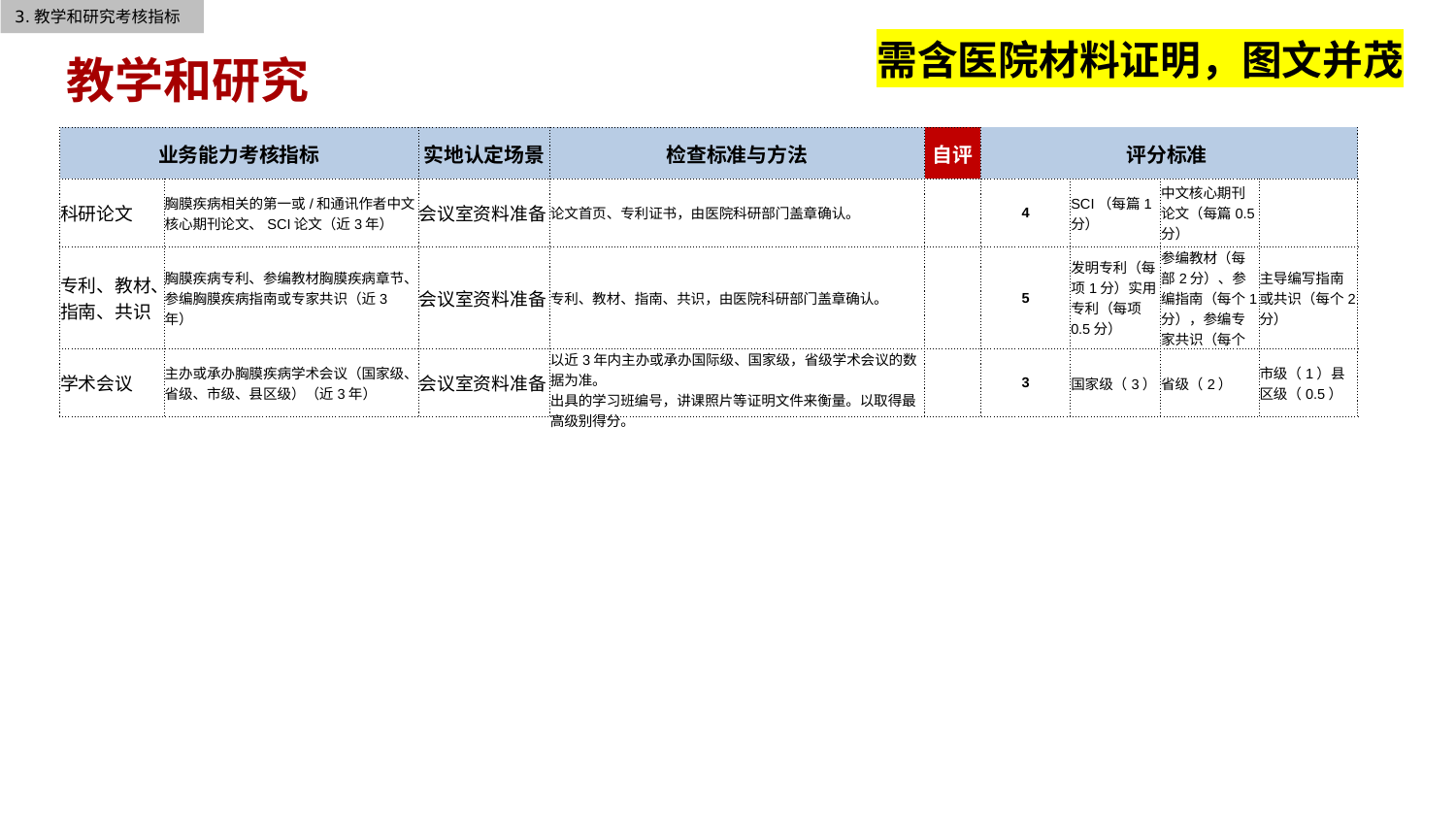

3.教学和研究考核指标
需含医院材料证明，图文并茂
教学和研究
| 业务能力考核指标 |  | 实地认定场景 | 检查标准与方法 | 自评 | 评分标准 |  |  |  |
| --- | --- | --- | --- | --- | --- | --- | --- | --- |
| 科研论文 | 胸膜疾病相关的第一或/和通讯作者中文核心期刊论文、SCI论文（近3年） | 会议室资料准备 | 论文首页、专利证书，由医院科研部门盖章确认。 |  | 4 | SCI（每篇1分） | 中文核心期刊论文（每篇0.5分） |  |
| 专利、教材、指南、共识 | 胸膜疾病专利、参编教材胸膜疾病章节、参编胸膜疾病指南或专家共识（近3年） | 会议室资料准备 | 专利、教材、指南、共识，由医院科研部门盖章确认。 |  | 5 | 发明专利（每项1分）实用专利（每项0.5分） | 参编教材（每部2分）、参编指南（每个1分），参编专家共识（每个0.5分） | 主导编写指南或共识（每个2分） |
| 学术会议 | 主办或承办胸膜疾病学术会议（国家级、省级、市级、县区级）（近3年） | 会议室资料准备 | 以近3年内主办或承办国际级、国家级，省级学术会议的数据为准。 出具的学习班编号，讲课照片等证明文件来衡量。以取得最高级别得分。 |  | 3 | 国家级（3） | 省级（2） | 市级（1）县区级（0.5） |
22